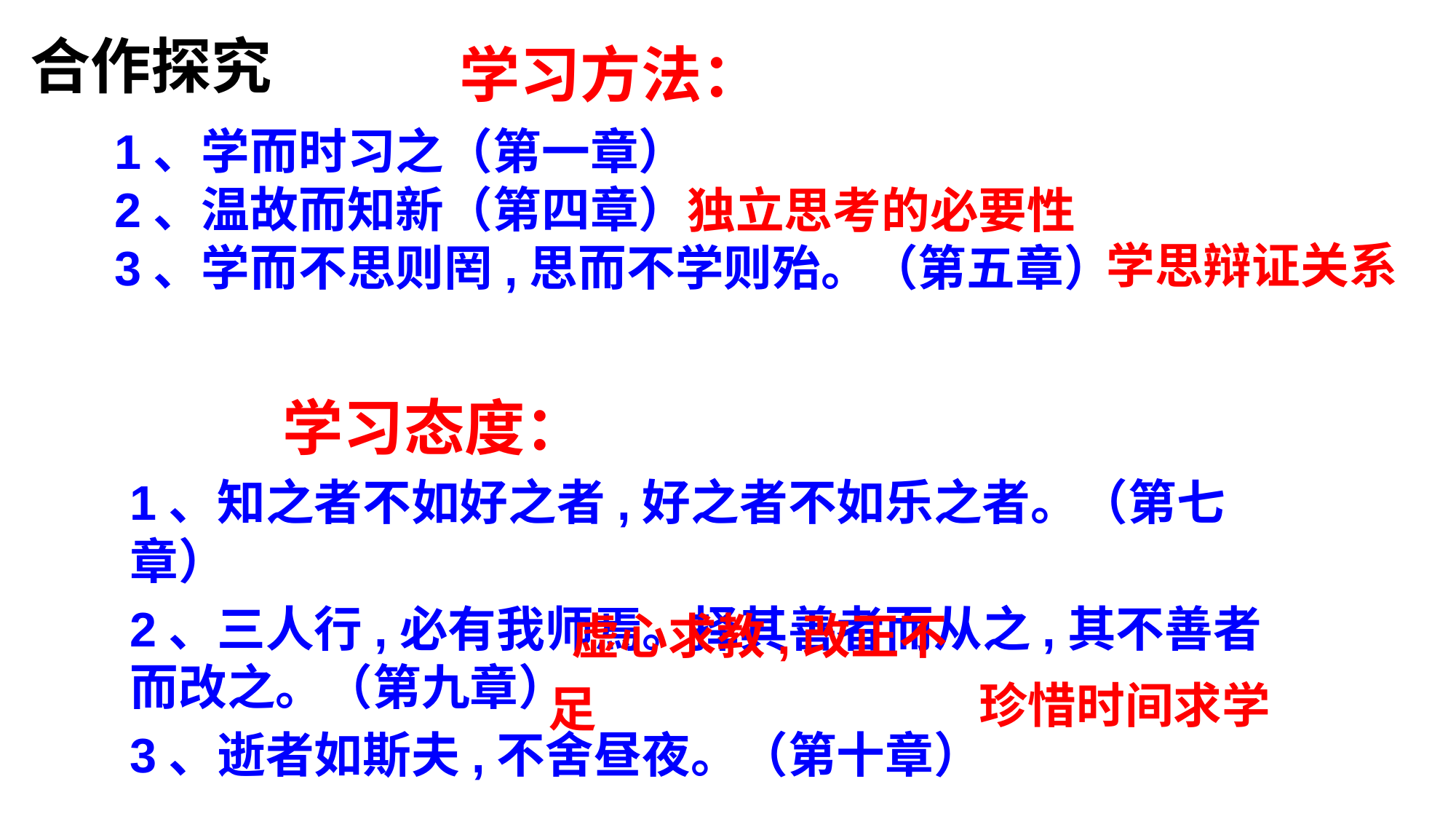

合作探究
  学习方法：
1、学而时习之（第一章）
2、温故而知新（第四章）
3、学而不思则罔,思而不学则殆。（第五章）

独立思考的必要性
 学思辩证关系
          学习态度：
1、知之者不如好之者,好之者不如乐之者。（第七章）
2、三人行,必有我师焉。择其善者而从之,其不善者而改之。（第九章）
3、逝者如斯夫,不舍昼夜。（第十章）

 虚心求教,改正不足
 珍惜时间求学